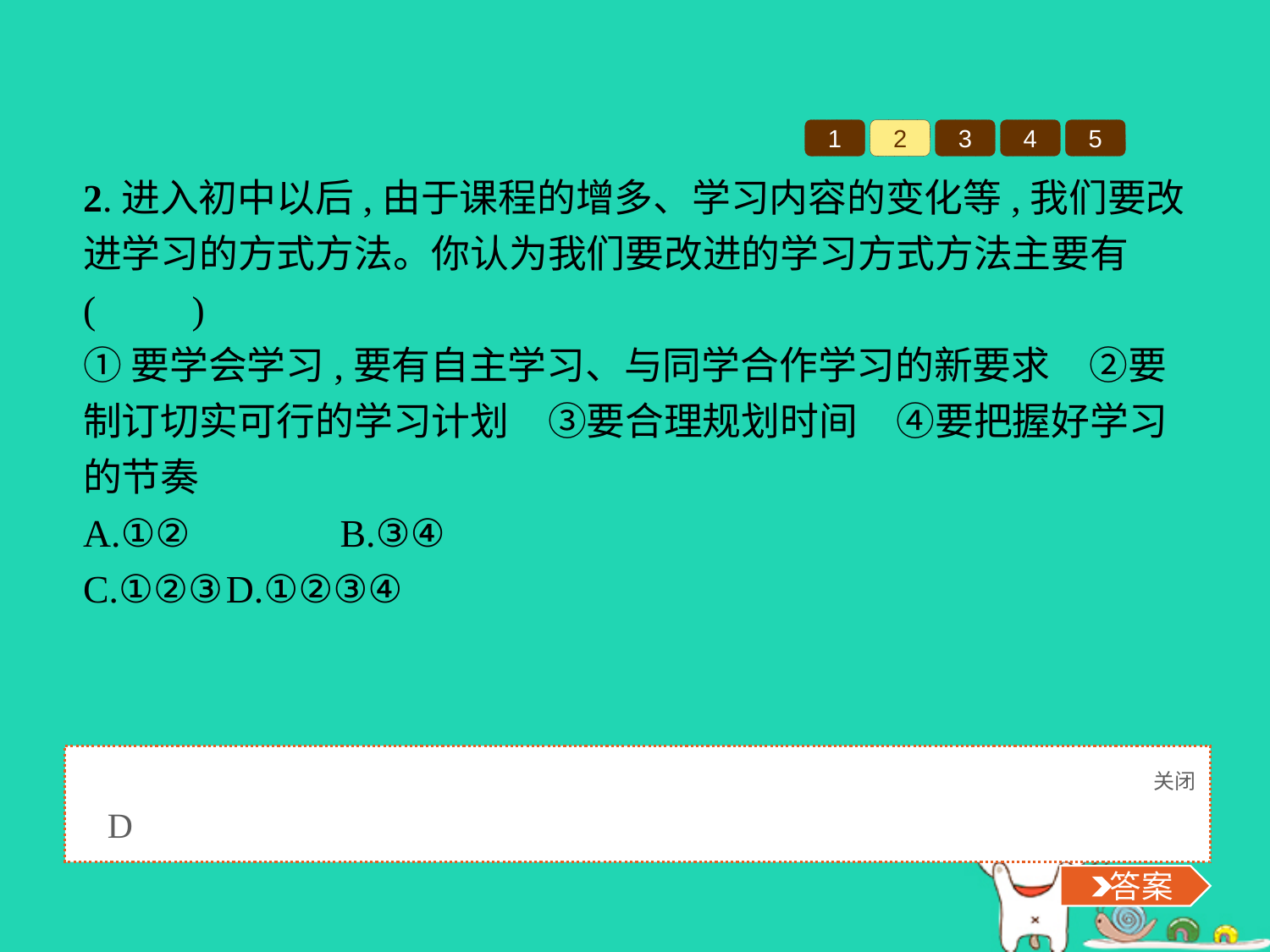

1
2
3
4
5
2.进入初中以后,由于课程的增多、学习内容的变化等,我们要改进学习的方式方法。你认为我们要改进的学习方式方法主要有(　　)
①要学会学习,要有自主学习、与同学合作学习的新要求　②要制订切实可行的学习计划　③要合理规划时间　④要把握好学习的节奏
A.①②		B.③④
C.①②③	D.①②③④

关闭
  答案

D
  答案